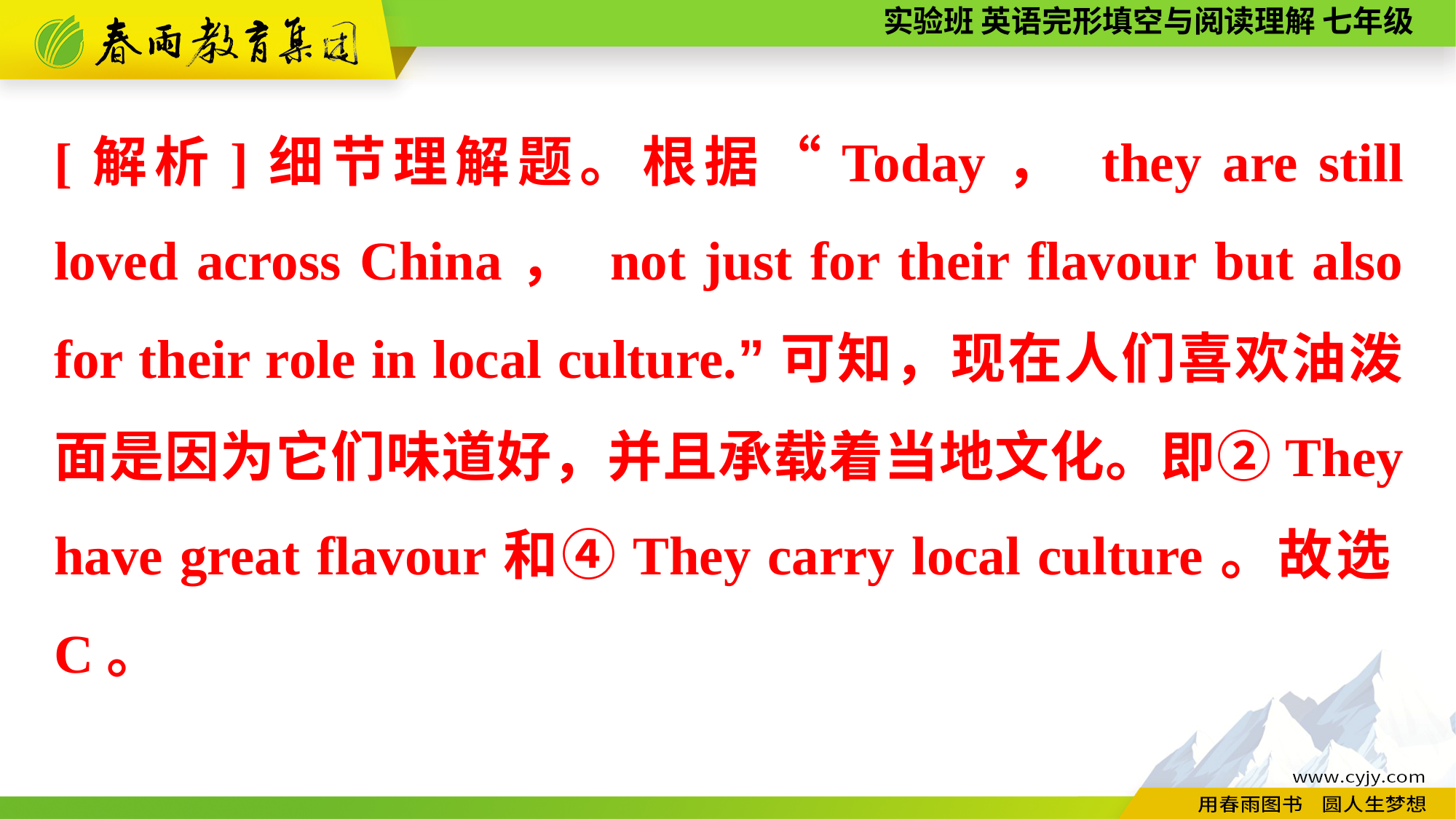

[解析]细节理解题。根据“Today， they are still loved across China， not just for their flavour but also for their role in local culture.”可知，现在人们喜欢油泼面是因为它们味道好，并且承载着当地文化。即②They have great flavour和④They carry local culture。故选C。